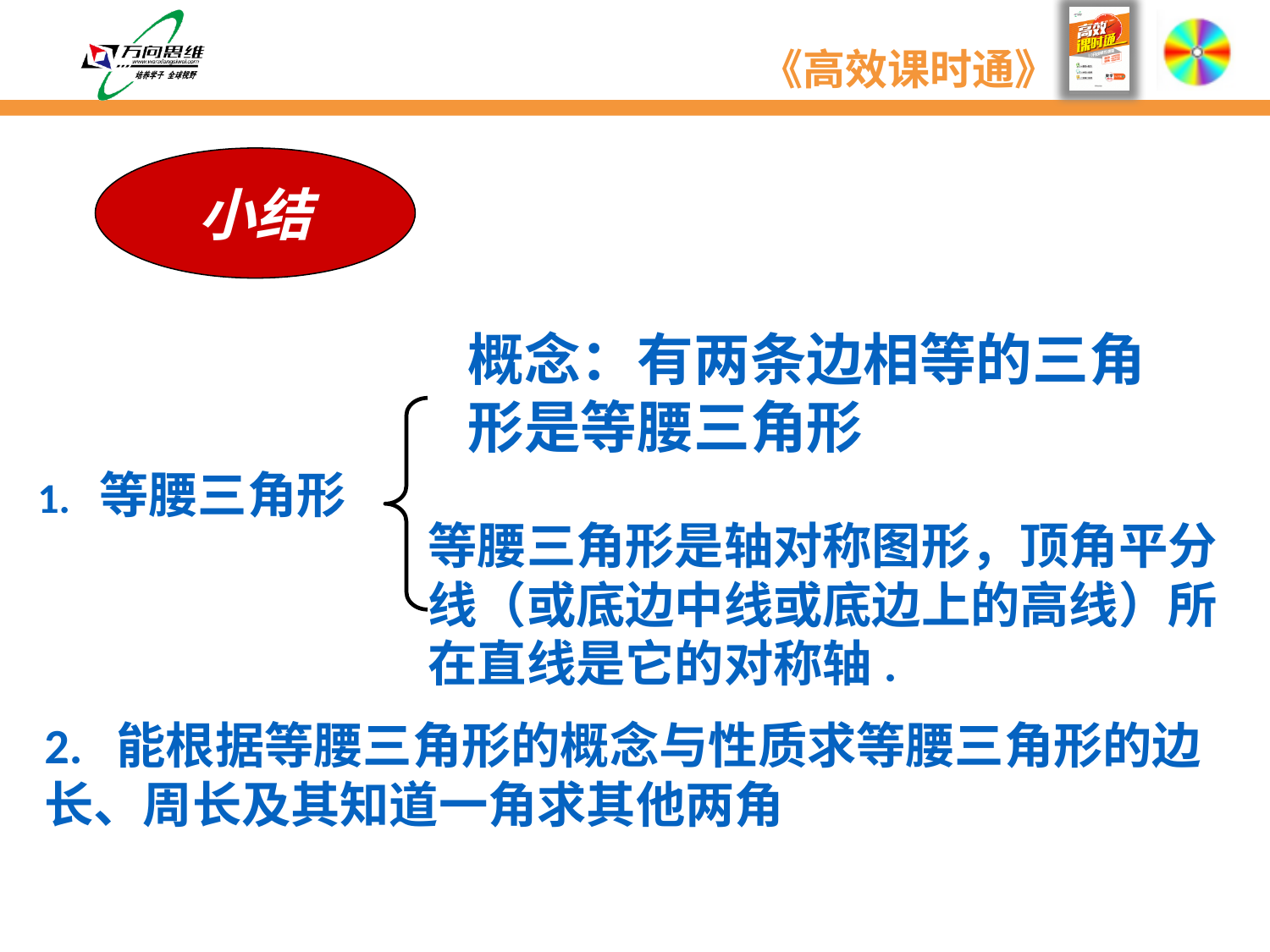

小结
概念：有两条边相等的三角形是等腰三角形

1.  等腰三角形

等腰三角形是轴对称图形，顶角平分线（或底边中线或底边上的高线）所在直线是它的对称轴.

2.  能根据等腰三角形的概念与性质求等腰三角形的边长、周长及其知道一角求其他两角